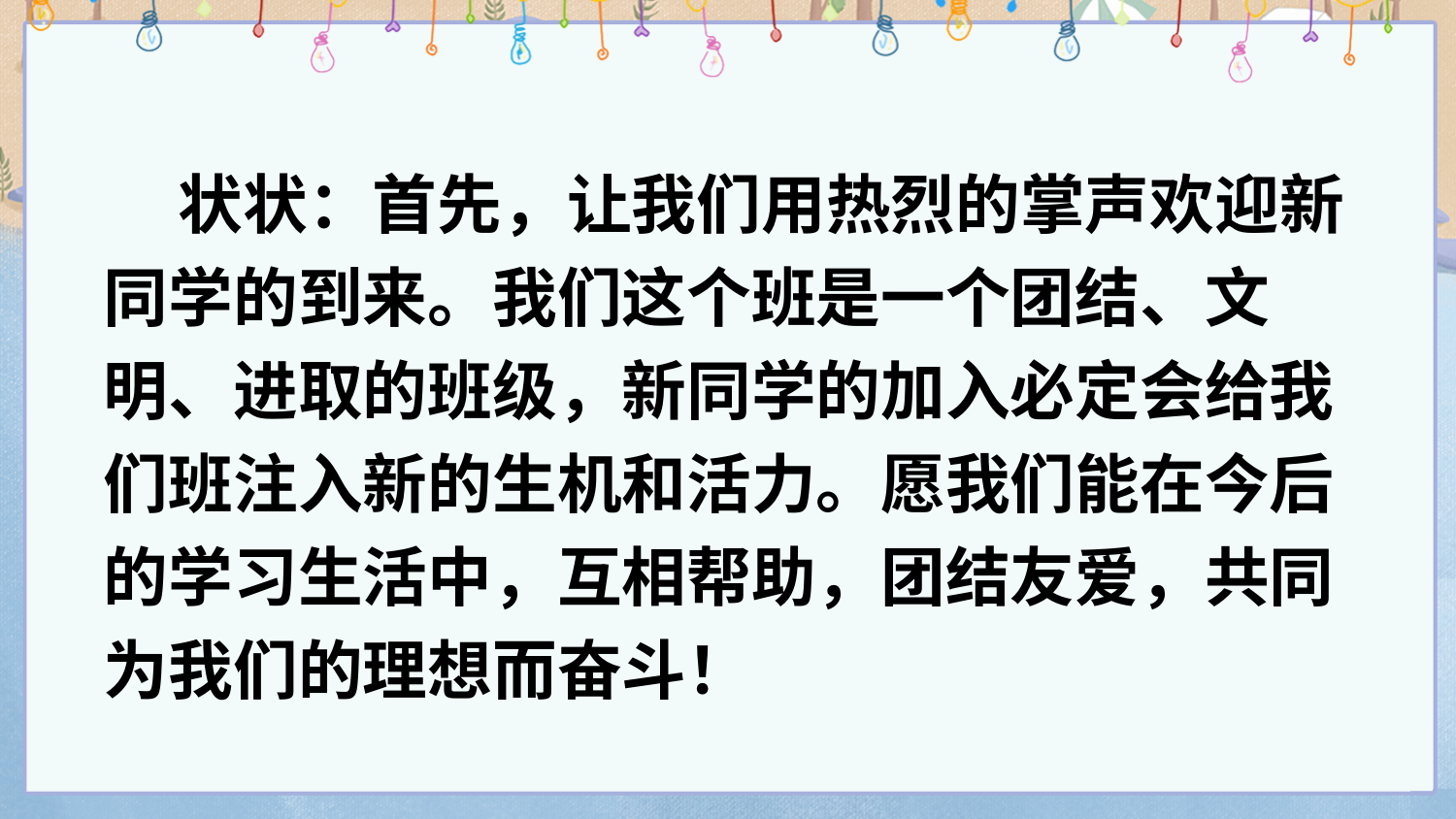

状状：首先，让我们用热烈的掌声欢迎新同学的到来。我们这个班是一个团结、文明、进取的班级，新同学的加入必定会给我们班注入新的生机和活力。愿我们能在今后的学习生活中，互相帮助，团结友爱，共同为我们的理想而奋斗！